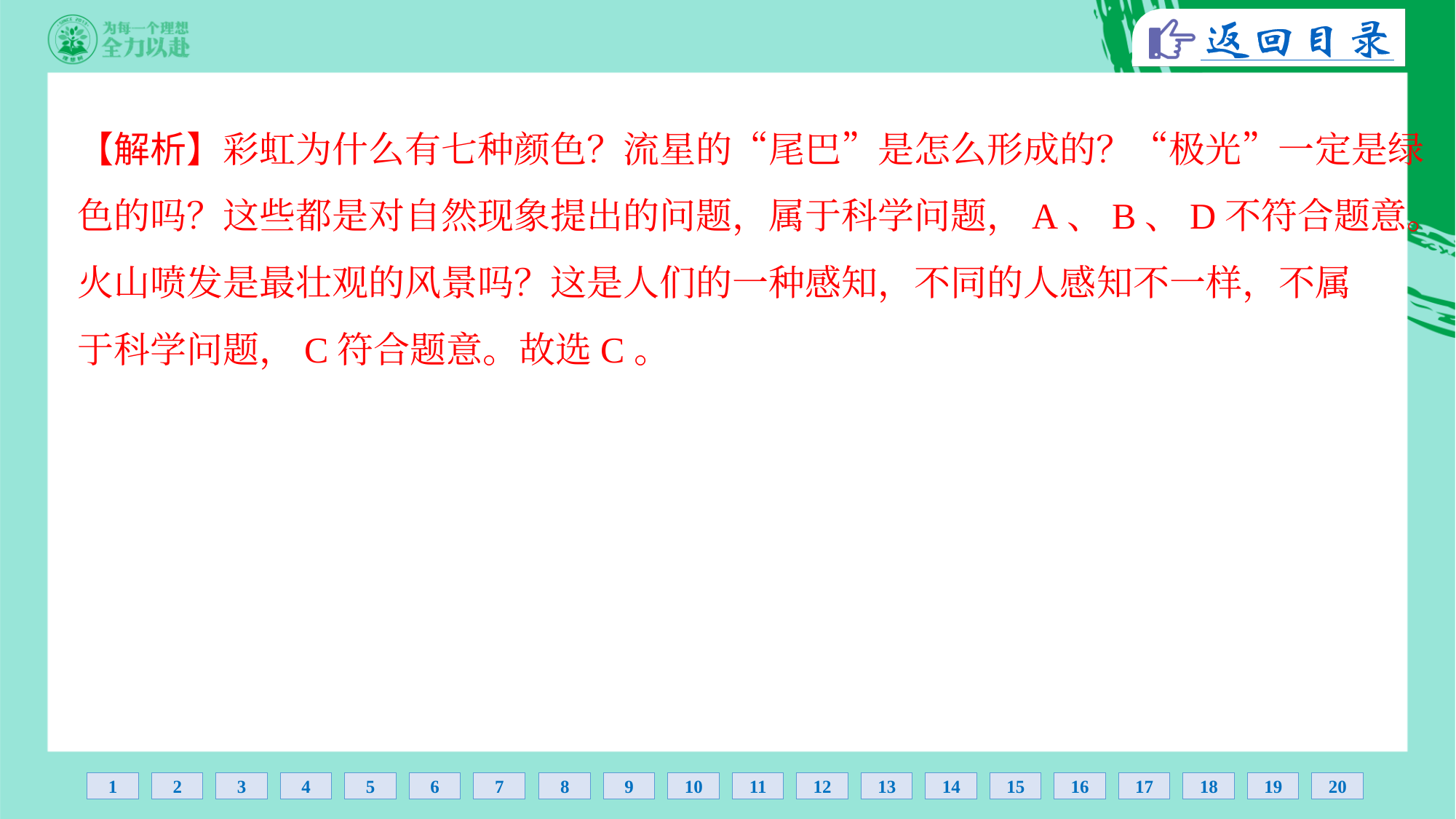

【解析】彩虹为什么有七种颜色？流星的“尾巴”是怎么形成的？“极光”一定是绿
色的吗？这些都是对自然现象提出的问题，属于科学问题，A、B、D不符合题意。
火山喷发是最壮观的风景吗？这是人们的一种感知，不同的人感知不一样，不属
于科学问题，C符合题意。故选C。